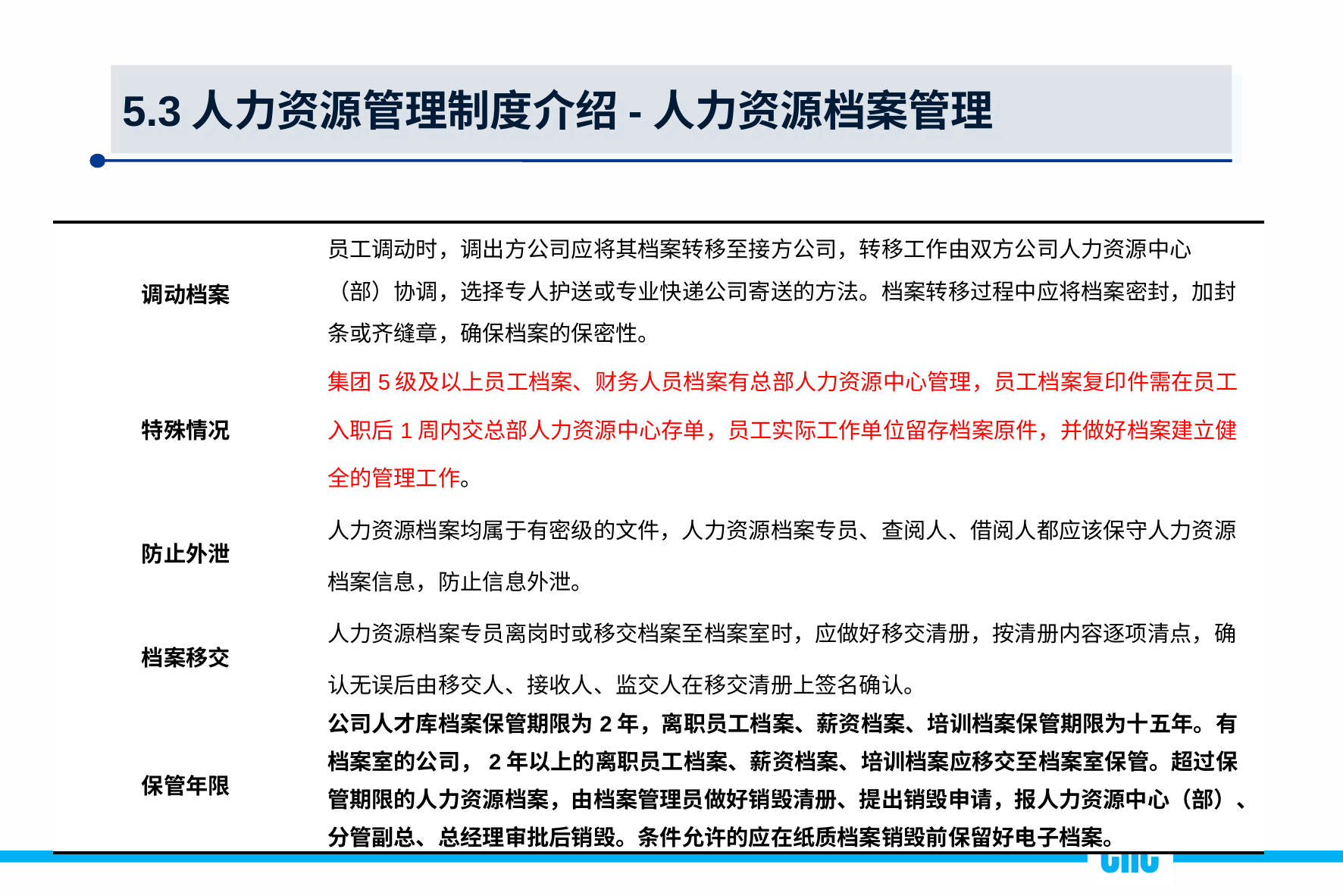

5.3人力资源管理制度介绍-人力资源档案管理

| 调动档案 | 员工调动时，调出方公司应将其档案转移至接方公司，转移工作由双方公司人力资源中心（部）协调，选择专人护送或专业快递公司寄送的方法。档案转移过程中应将档案密封，加封条或齐缝章，确保档案的保密性。 |
| --- | --- |
| 特殊情况 | 集团5级及以上员工档案、财务人员档案有总部人力资源中心管理，员工档案复印件需在员工入职后1周内交总部人力资源中心存单，员工实际工作单位留存档案原件，并做好档案建立健全的管理工作。 |
| 防止外泄 | 人力资源档案均属于有密级的文件，人力资源档案专员、查阅人、借阅人都应该保守人力资源档案信息，防止信息外泄。 |
| 档案移交 | 人力资源档案专员离岗时或移交档案至档案室时，应做好移交清册，按清册内容逐项清点，确认无误后由移交人、接收人、监交人在移交清册上签名确认。 |
| 保管年限 | 公司人才库档案保管期限为2年，离职员工档案、薪资档案、培训档案保管期限为十五年。有档案室的公司，2年以上的离职员工档案、薪资档案、培训档案应移交至档案室保管。超过保管期限的人力资源档案，由档案管理员做好销毁清册、提出销毁申请，报人力资源中心（部）、分管副总、总经理审批后销毁。条件允许的应在纸质档案销毁前保留好电子档案。 |